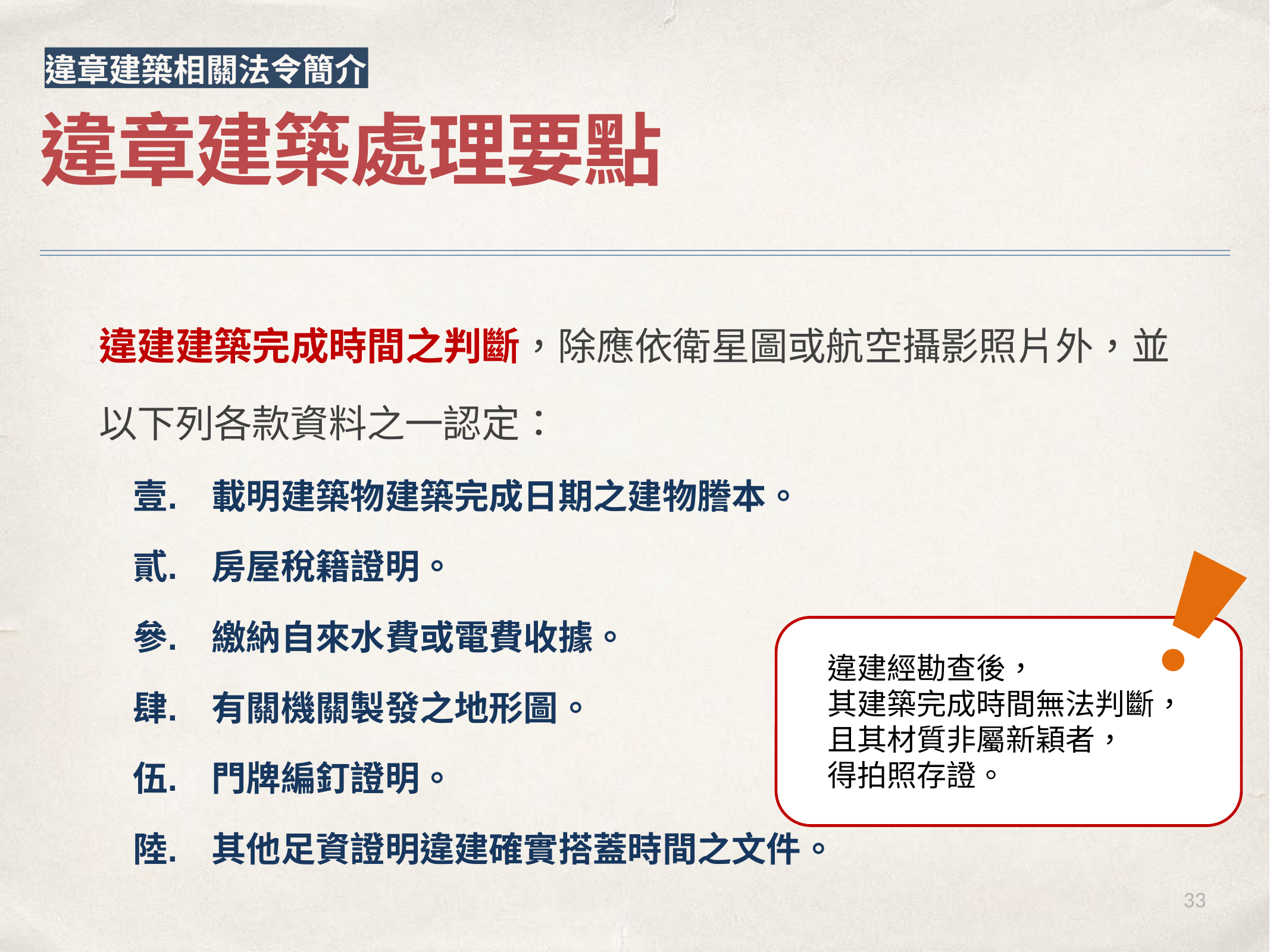

違章建築相關法令簡介
違章建築處理要點
違建建築完成時間之判斷，除應依衛星圖或航空攝影照片外，並
以下列各款資料之一認定：
載明建築物建築完成日期之建物謄本。
房屋稅籍證明。
繳納自來水費或電費收據。
有關機關製發之地形圖。
門牌編釘證明。
其他足資證明違建確實搭蓋時間之文件。

違建經勘查後，
其建築完成時間無法判斷，且其材質非屬新穎者，
得拍照存證。
33